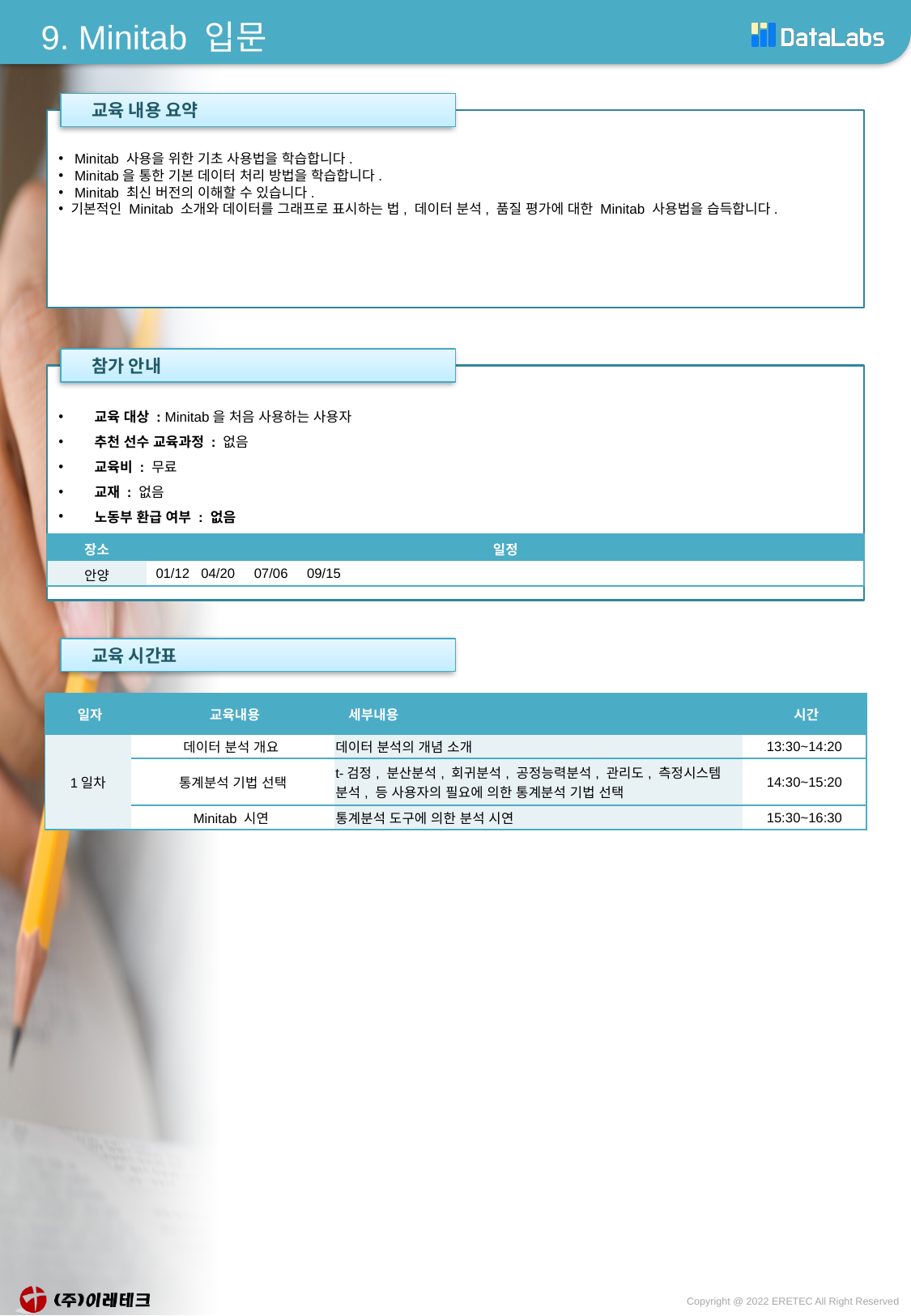

# 9. Minitab 입문
   교육 내용 요약

 Minitab 사용을 위한 기초 사용법을 학습합니다.
 Minitab을 통한 기본 데이터 처리 방법을 학습합니다.
 Minitab 최신 버전의 이해할 수 있습니다.
기본적인 Minitab 소개와 데이터를 그래프로 표시하는 법, 데이터 분석, 품질 평가에 대한 Minitab 사용법을 습득합니다.

   참가 안내

 교육 대상 : Minitab을 처음 사용하는 사용자
 추천 선수 교육과정 : 없음
 교육비 : 무료
 교재 : 없음
 노동부 환급 여부 : 없음

| 장소 | 일정 |
| --- | --- |
| 안양 | 01/12 04/20 07/06 09/15 |
   교육 시간표
| 일자 | 교육내용 | 세부내용 | 시간 |
| --- | --- | --- | --- |
| 1일차 | 데이터 분석 개요 | 데이터 분석의 개념 소개 | 13:30~14:20 |
|  | 통계분석 기법 선택 | t-검정, 분산분석, 회귀분석, 공정능력분석, 관리도, 측정시스템 분석, 등 사용자의 필요에 의한 통계분석 기법 선택 | 14:30~15:20 |
|  | Minitab 시연 | 통계분석 도구에 의한 분석 시연 | 15:30~16:30 |